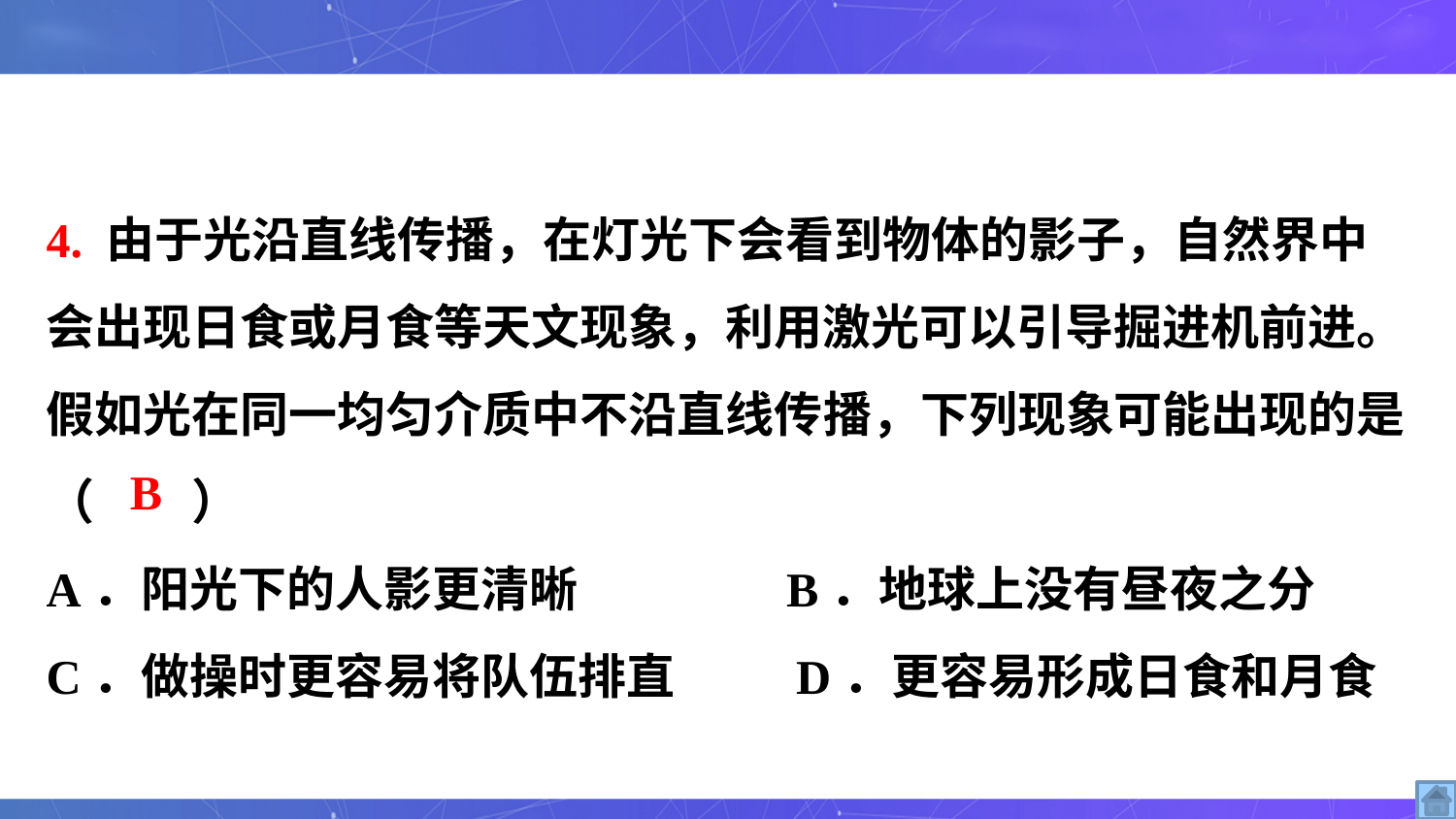

4. 由于光沿直线传播，在灯光下会看到物体的影子，自然界中会出现日食或月食等天文现象，利用激光可以引导掘进机前进。假如光在同一均匀介质中不沿直线传播，下列现象可能出现的是
（　　）
A．阳光下的人影更清晰                  B．地球上没有昼夜之分
C．做操时更容易将队伍排直          D．更容易形成日食和月食
B